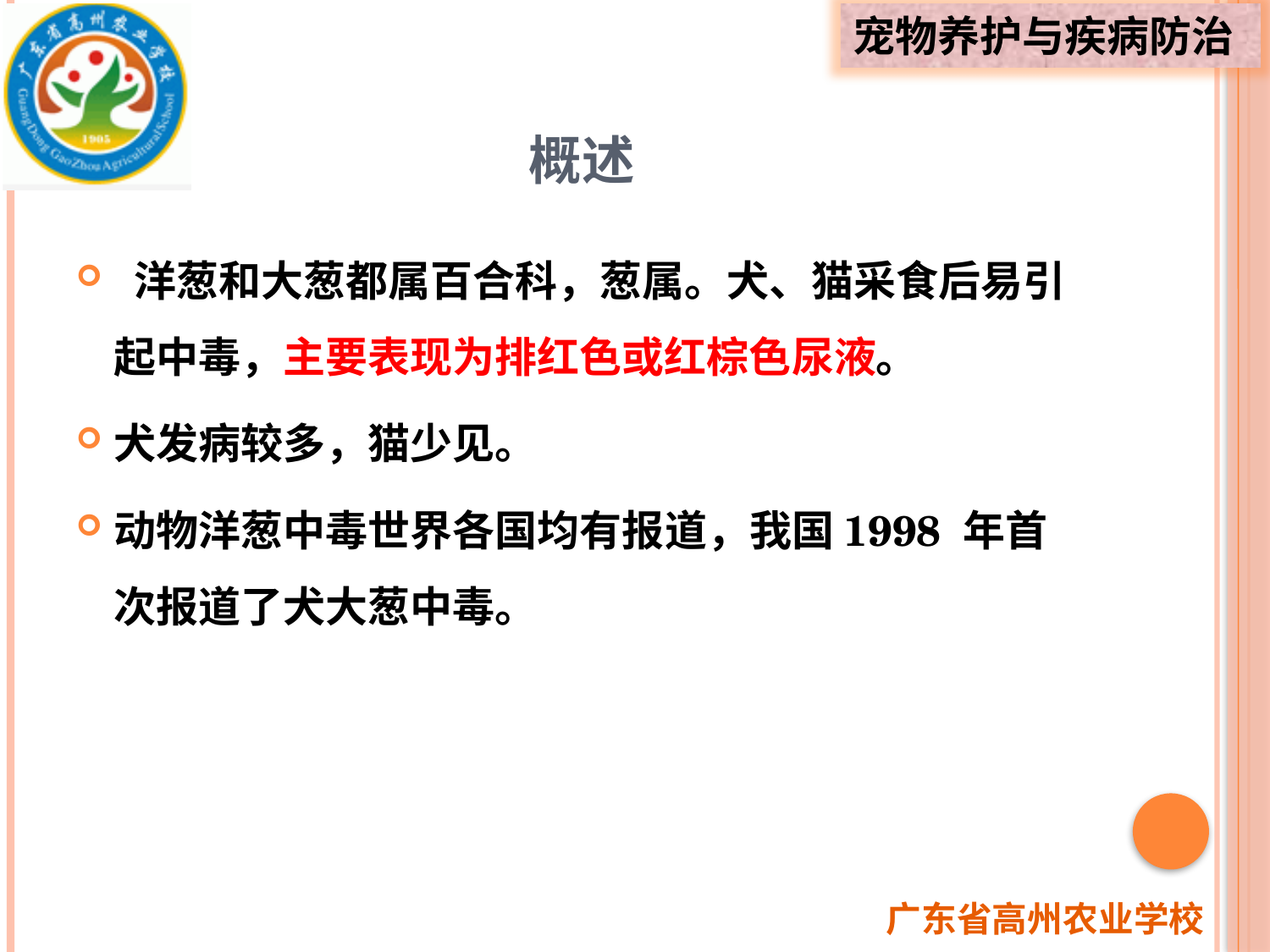

# 概述
 洋葱和大葱都属百合科，葱属。犬、猫采食后易引起中毒，主要表现为排红色或红棕色尿液。
犬发病较多，猫少见。
动物洋葱中毒世界各国均有报道，我国1998 年首次报道了犬大葱中毒。